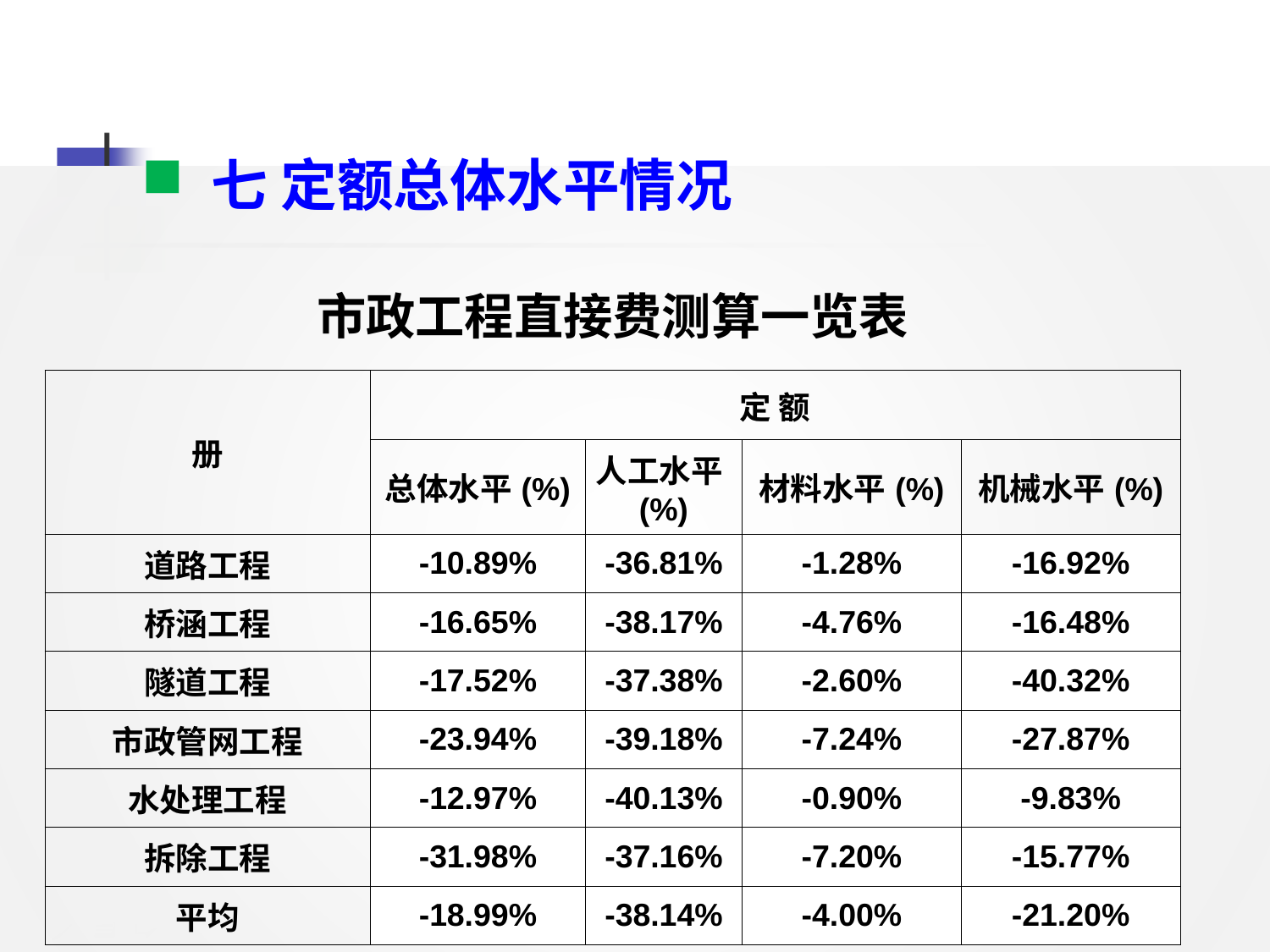

七 定额总体水平情况
| 市政工程直接费测算一览表 |  |  |  |  |
| --- | --- | --- | --- | --- |
| 册 | 定 额 |  |  |  |
|  | 总体水平(%) | 人工水平(%) | 材料水平(%) | 机械水平(%) |
| 道路工程 | -10.89% | -36.81% | -1.28% | -16.92% |
| 桥涵工程 | -16.65% | -38.17% | -4.76% | -16.48% |
| 隧道工程 | -17.52% | -37.38% | -2.60% | -40.32% |
| 市政管网工程 | -23.94% | -39.18% | -7.24% | -27.87% |
| 水处理工程 | -12.97% | -40.13% | -0.90% | -9.83% |
| 拆除工程 | -31.98% | -37.16% | -7.20% | -15.77% |
| 平均 | -18.99% | -38.14% | -4.00% | -21.20% |